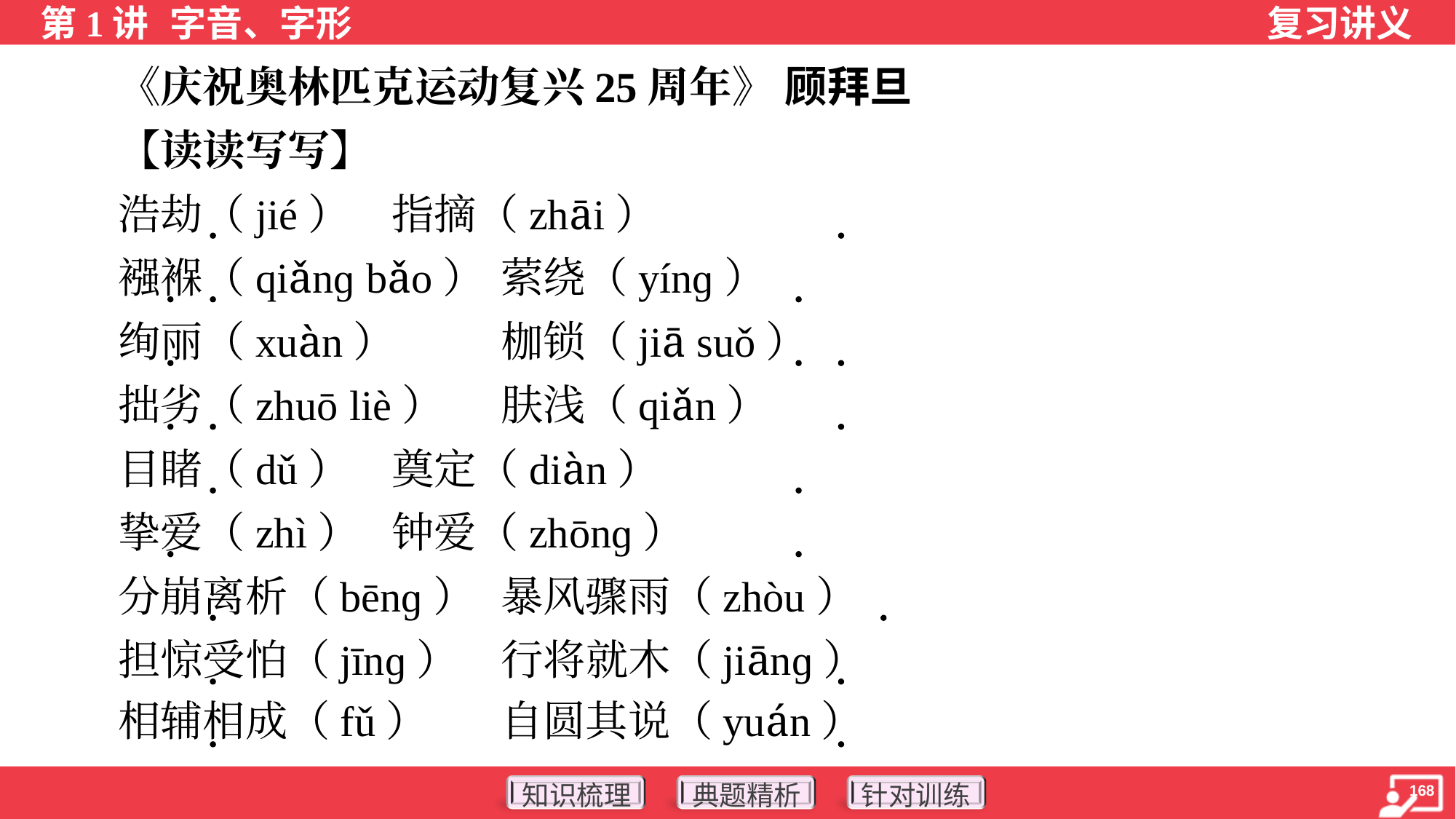

《庆祝奥林匹克运动复兴25周年》 顾拜旦
    【读读写写】
    浩劫（jié）	指摘（zhāi）
    襁褓（qiǎnɡ bǎo）	萦绕（yínɡ）
    绚丽（xuàn）	枷锁（jiā suǒ）
    拙劣（zhuō liè）	肤浅（qiǎn）
    目睹（dǔ）	奠定（diàn）
    挚爱（zhì）	钟爱（zhōnɡ）
    分崩离析（bēnɡ）	暴风骤雨（zhòu）
    担惊受怕（jīnɡ）	行将就木（jiānɡ）
    相辅相成（fǔ）	自圆其说（yuán）